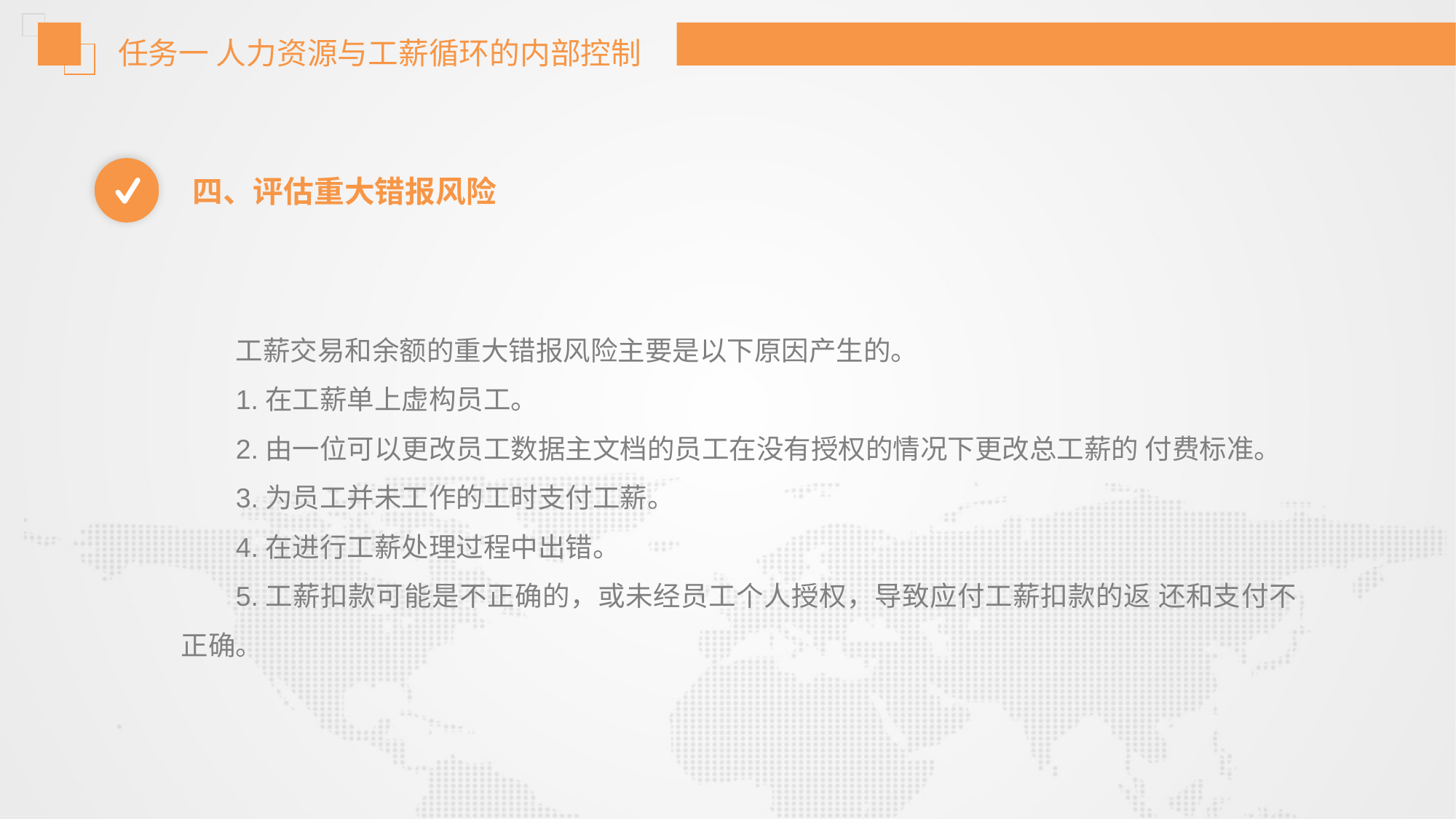

任务一 人力资源与工薪循环的内部控制

四、评估重大错报风险
工薪交易和余额的重大错报风险主要是以下原因产生的。
1.在工薪单上虚构员工。
2.由一位可以更改员工数据主文档的员工在没有授权的情况下更改总工薪的 付费标准。
3.为员工并未工作的工时支付工薪。
4.在进行工薪处理过程中出错。
5.工薪扣款可能是不正确的，或未经员工个人授权，导致应付工薪扣款的返 还和支付不正确。